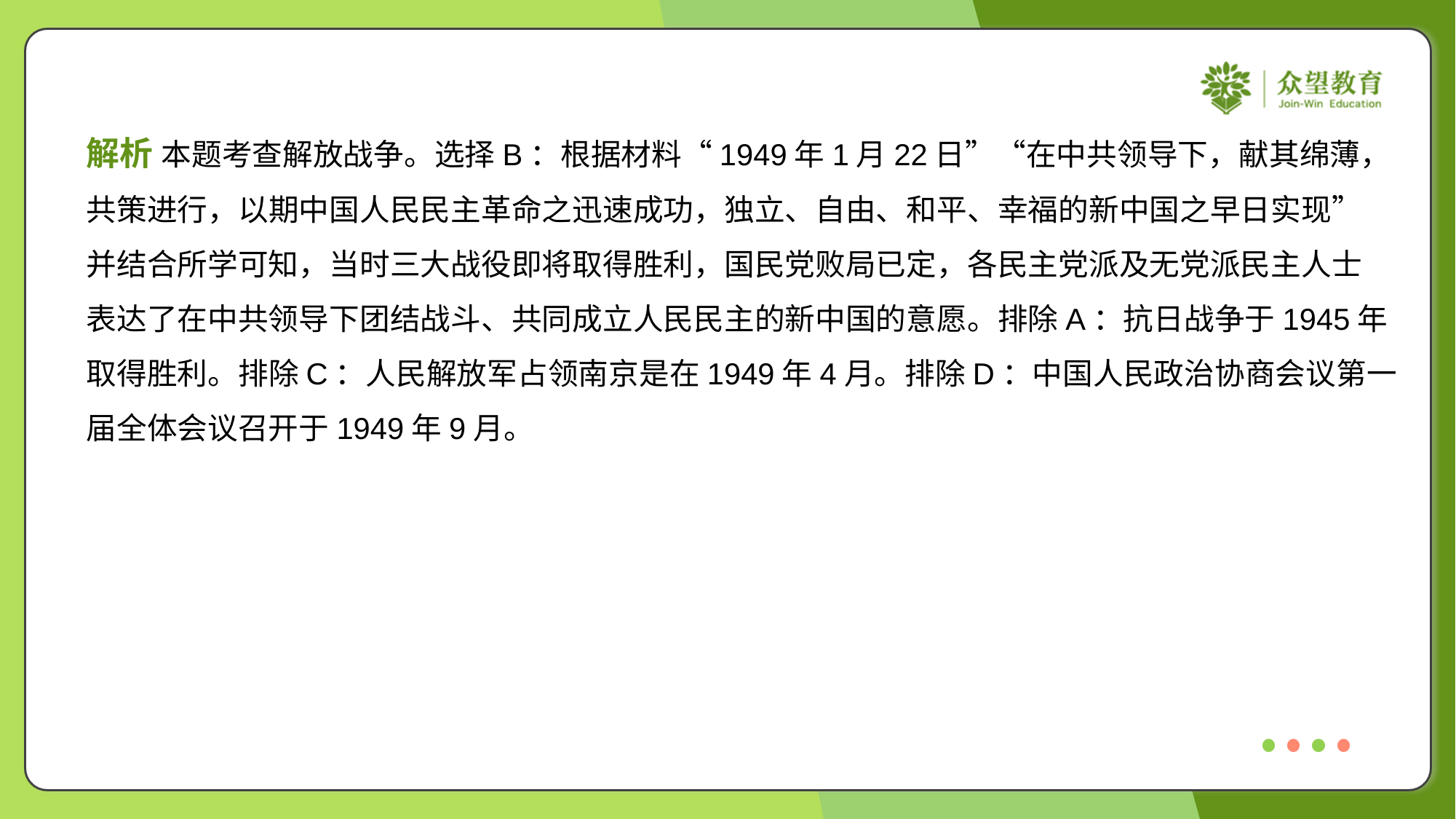

解析 本题考查解放战争。选择B：根据材料“1949年1月22日”“在中共领导下，献其绵薄，
共策进行，以期中国人民民主革命之迅速成功，独立、自由、和平、幸福的新中国之早日实现”
并结合所学可知，当时三大战役即将取得胜利，国民党败局已定，各民主党派及无党派民主人士
表达了在中共领导下团结战斗、共同成立人民民主的新中国的意愿。排除A：抗日战争于1945年
取得胜利。排除C：人民解放军占领南京是在1949年4月。排除D：中国人民政治协商会议第一
届全体会议召开于1949年9月。